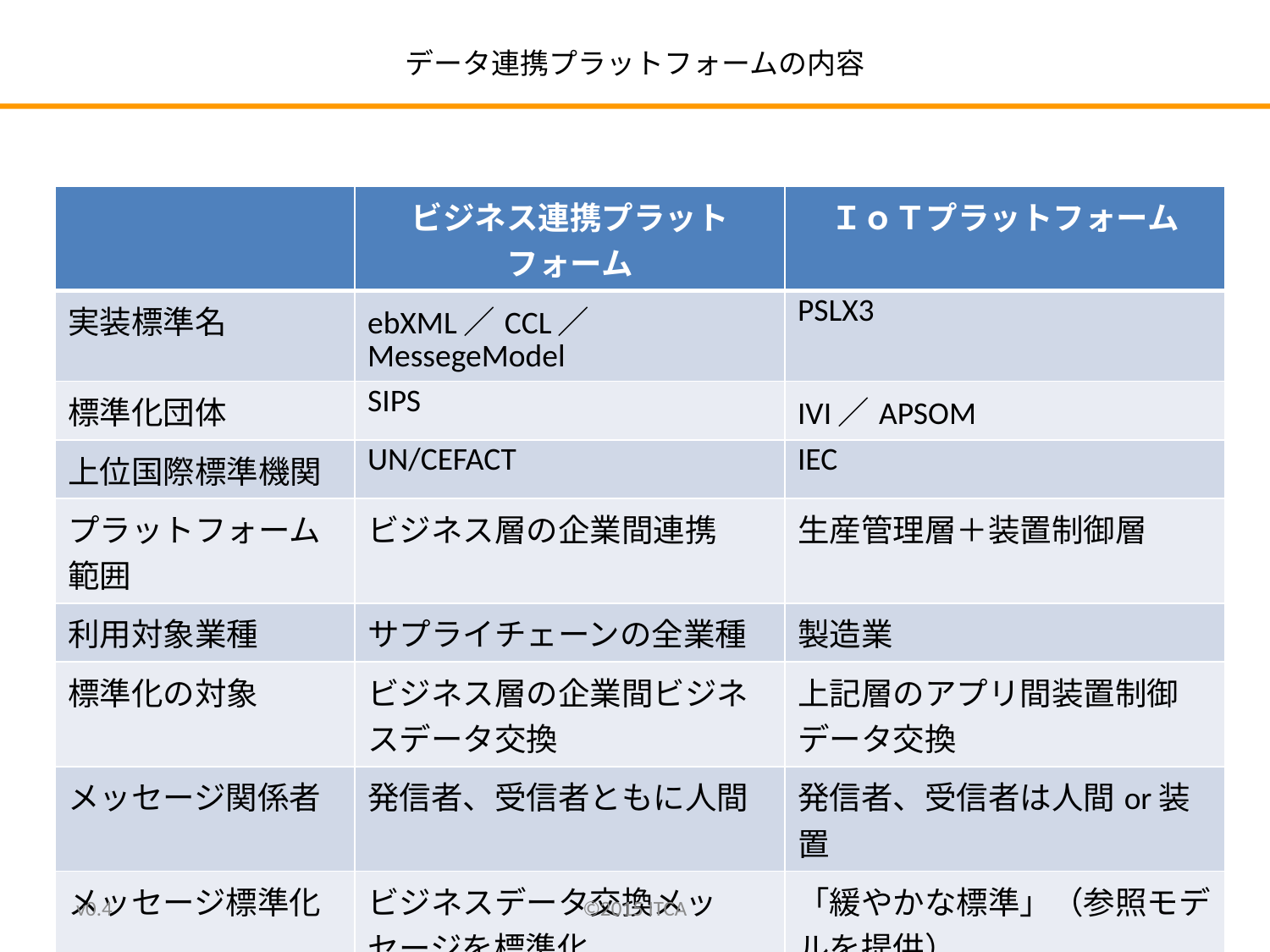

# データ連携プラットフォームの内容

|  | ビジネス連携プラットフォーム | ＩｏＴプラットフォーム |
| --- | --- | --- |
| 実装標準名 | ebXML／CCL／MessegeModel | PSLX3 |
| 標準化団体 | SIPS | IVI／APSOM |
| 上位国際標準機関 | UN/CEFACT | IEC |
| プラットフォーム範囲 | ビジネス層の企業間連携 | 生産管理層＋装置制御層 |
| 利用対象業種 | サプライチェーンの全業種 | 製造業 |
| 標準化の対象 | ビジネス層の企業間ビジネスデータ交換 | 上記層のアプリ間装置制御データ交換 |
| メッセージ関係者 | 発信者、受信者ともに人間 | 発信者、受信者は人間or装置 |
| メッセージ標準化 | ビジネスデータ交換メッセージを標準化 | 「緩やかな標準」（参照モデルを提供） |
| 交換データ整合化 | プロバイダが変換サービス | 当事者間の協議で整合化 |
| データ交換のタイプ | バッチ交換 | バッチ交換～リアルタイム交換 |
v0.4
©2015 ITCA
12